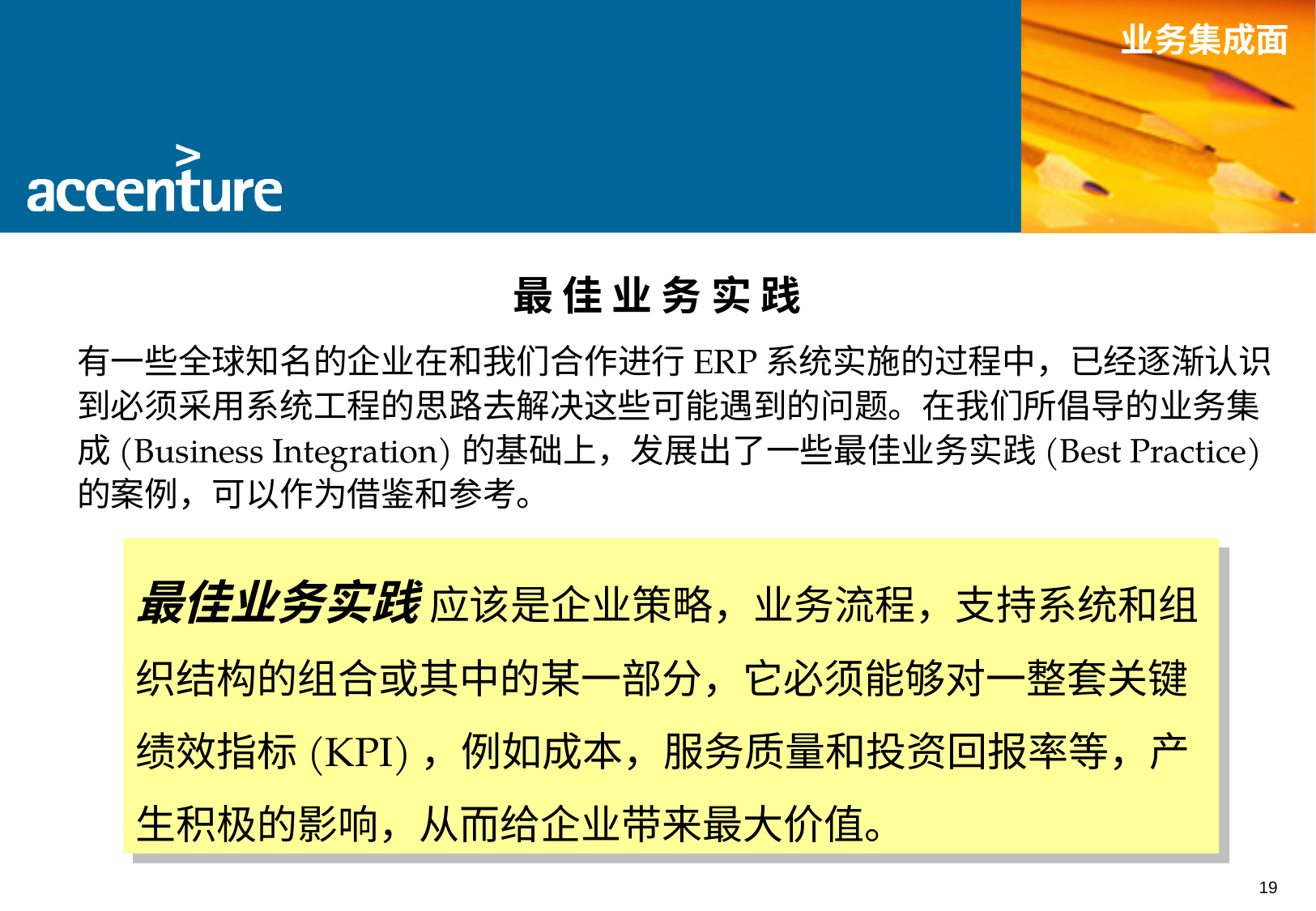

业务集成面
最 佳 业 务 实 践
有一些全球知名的企业在和我们合作进行ERP系统实施的过程中，已经逐渐认识到必须采用系统工程的思路去解决这些可能遇到的问题。在我们所倡导的业务集成(Business Integration)的基础上，发展出了一些最佳业务实践(Best Practice)的案例，可以作为借鉴和参考。
最佳业务实践 应该是企业策略，业务流程，支持系统和组织结构的组合或其中的某一部分，它必须能够对一整套关键绩效指标(KPI)，例如成本，服务质量和投资回报率等，产生积极的影响，从而给企业带来最大价值。
19